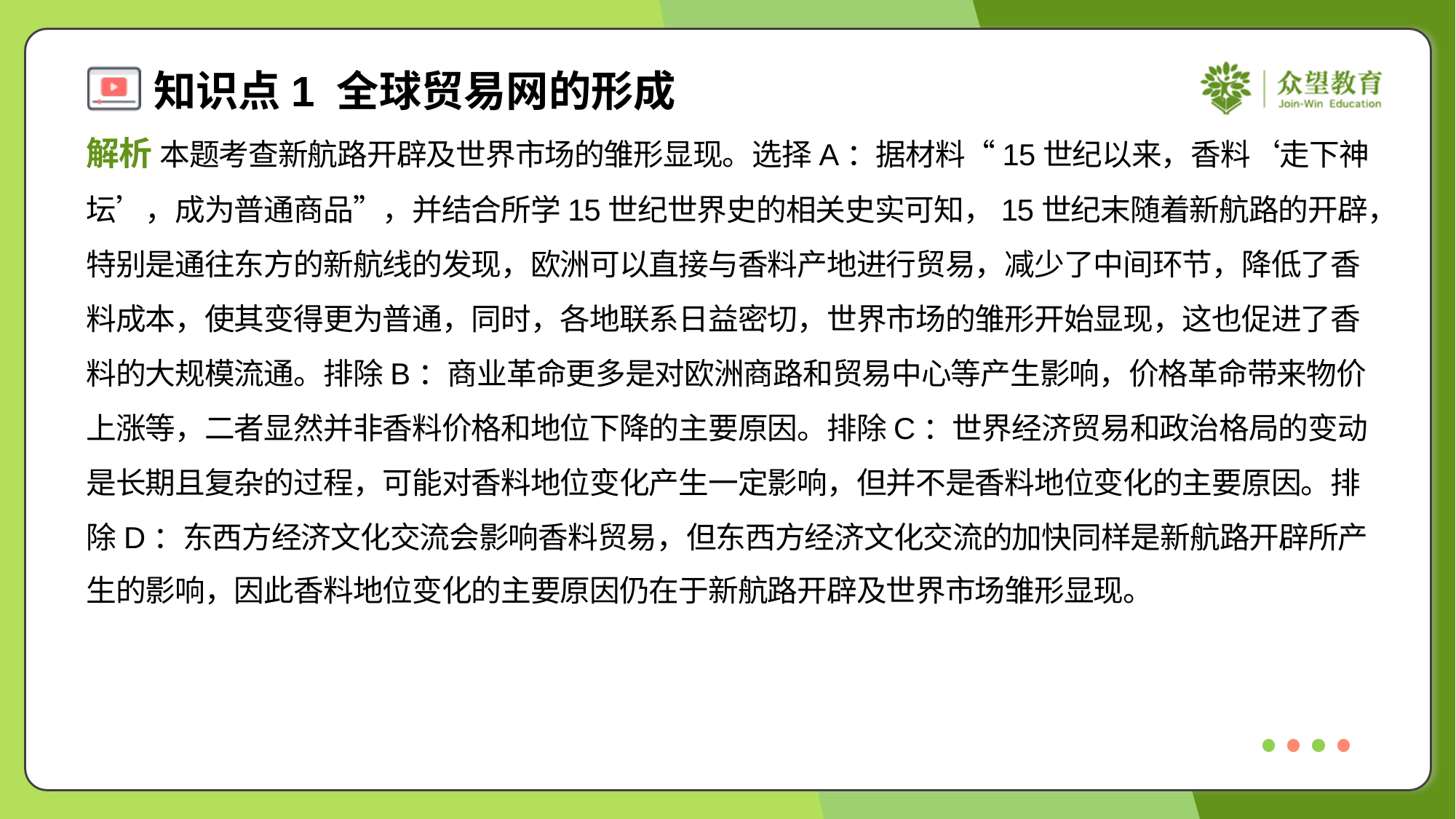

解析 本题考查新航路开辟及世界市场的雏形显现。选择A：据材料“15世纪以来，香料‘走下神
坛’，成为普通商品”，并结合所学15世纪世界史的相关史实可知，15世纪末随着新航路的开辟，
特别是通往东方的新航线的发现，欧洲可以直接与香料产地进行贸易，减少了中间环节，降低了香
料成本，使其变得更为普通，同时，各地联系日益密切，世界市场的雏形开始显现，这也促进了香
料的大规模流通。排除B：商业革命更多是对欧洲商路和贸易中心等产生影响，价格革命带来物价
上涨等，二者显然并非香料价格和地位下降的主要原因。排除C：世界经济贸易和政治格局的变动
是长期且复杂的过程，可能对香料地位变化产生一定影响，但并不是香料地位变化的主要原因。排
除D：东西方经济文化交流会影响香料贸易，但东西方经济文化交流的加快同样是新航路开辟所产
生的影响，因此香料地位变化的主要原因仍在于新航路开辟及世界市场雏形显现。